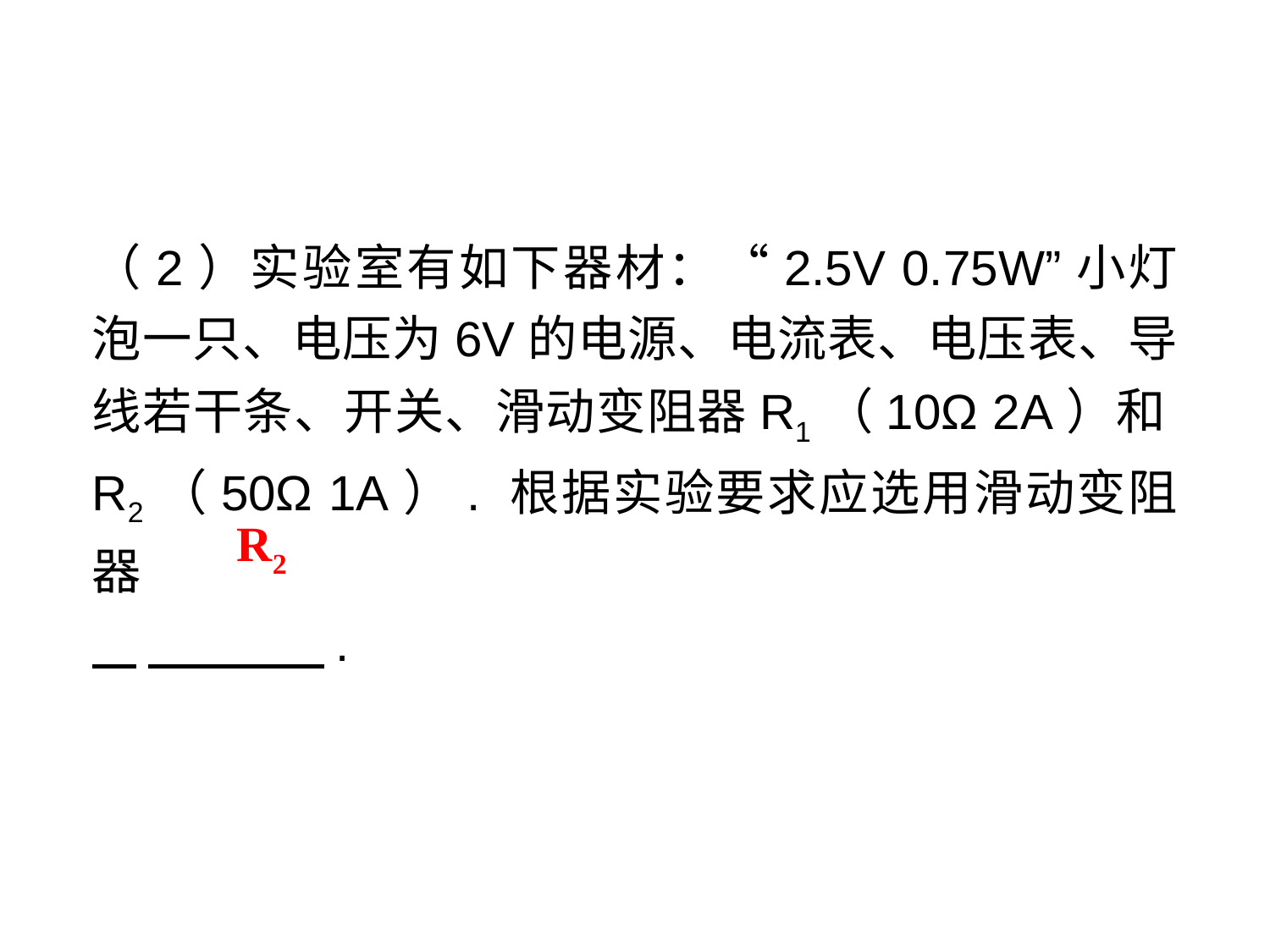

（2）实验室有如下器材：“2.5V 0.75W”小灯泡一只、电压为6V的电源、电流表、电压表、导线若干条、开关、滑动变阻器R1（10Ω 2A）和R2（50Ω 1A）. 根据实验要求应选用滑动变阻器
    　       　.
R2